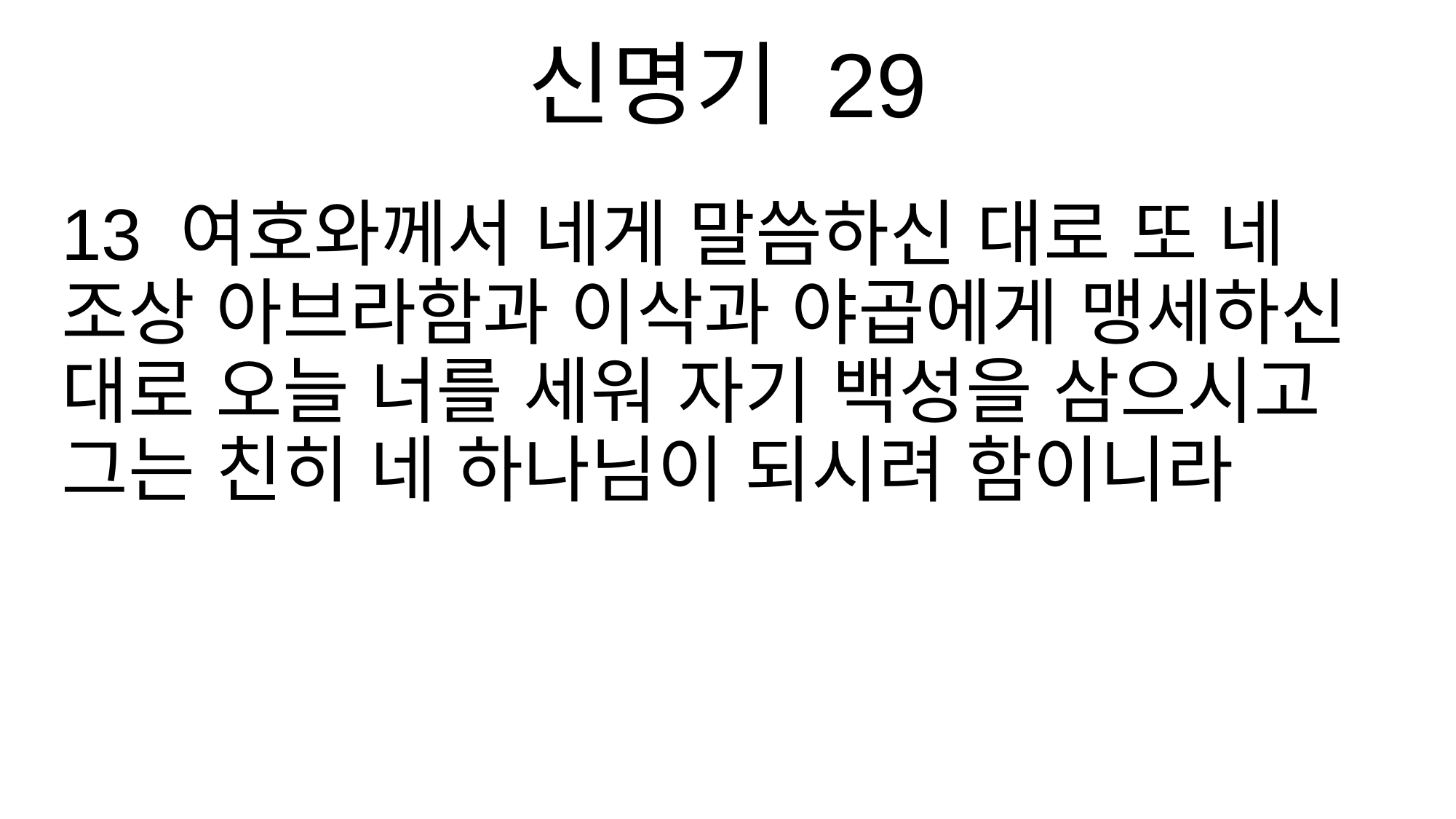

신명기 29
13 여호와께서 네게 말씀하신 대로 또 네 조상 아브라함과 이삭과 야곱에게 맹세하신 대로 오늘 너를 세워 자기 백성을 삼으시고 그는 친히 네 하나님이 되시려 함이니라